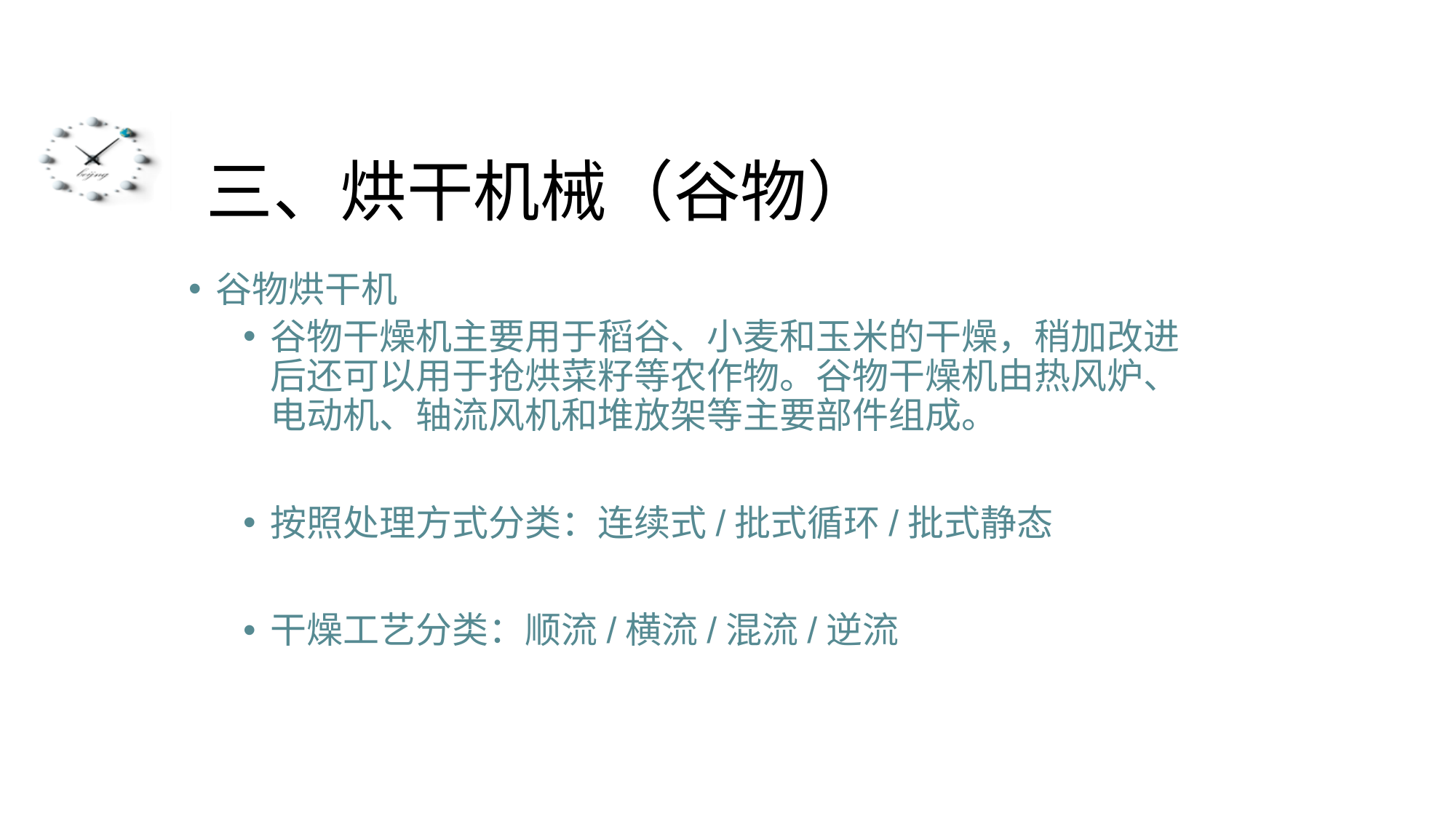

# 三、烘干机械（谷物）

谷物烘干机
谷物干燥机主要用于稻谷、小麦和玉米的干燥，稍加改进后还可以用于抢烘菜籽等农作物。谷物干燥机由热风炉、电动机、轴流风机和堆放架等主要部件组成。

按照处理方式分类：连续式/批式循环/批式静态

干燥工艺分类：顺流/横流/混流/逆流